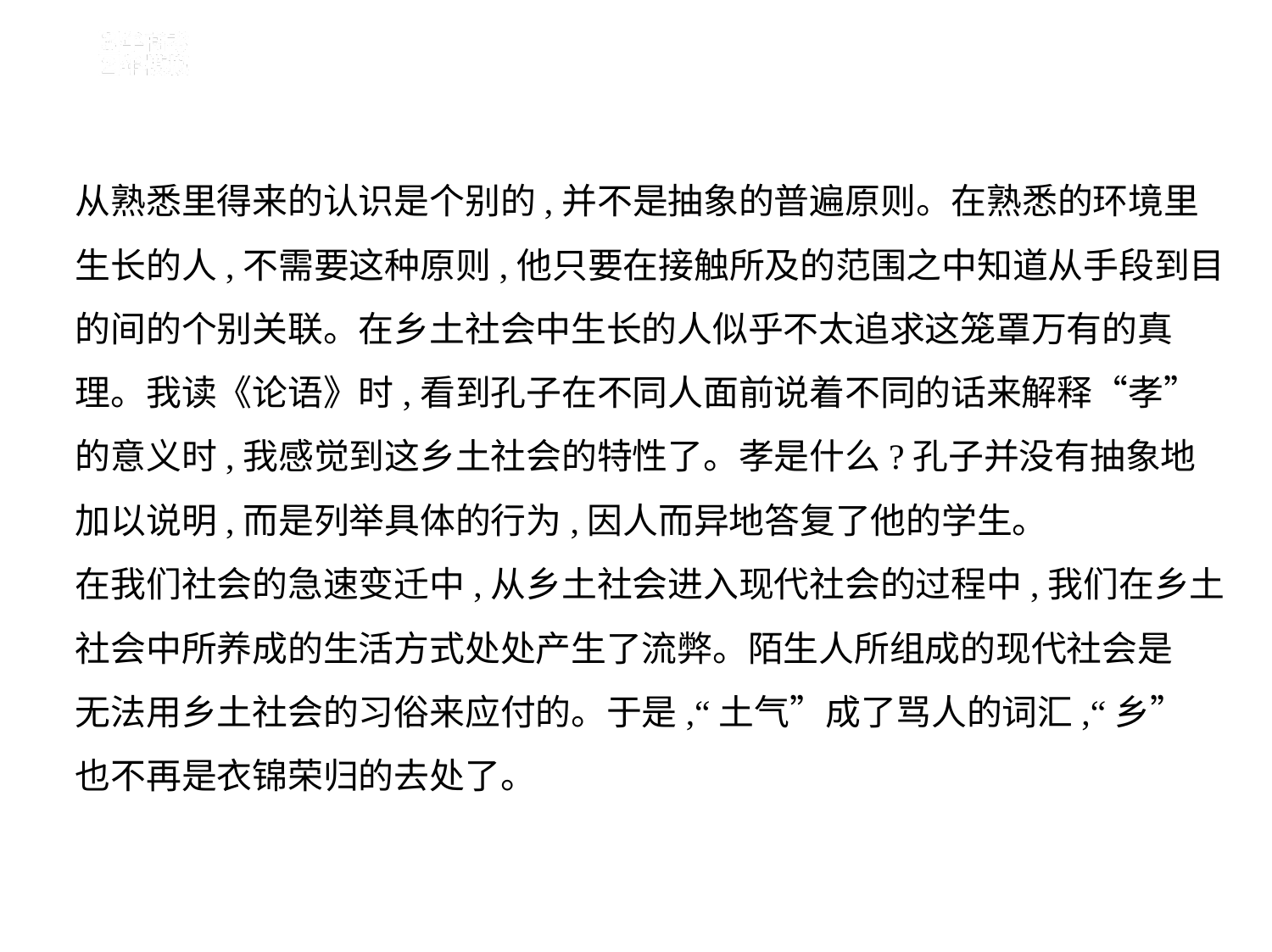

从熟悉里得来的认识是个别的,并不是抽象的普遍原则。在熟悉的环境里
生长的人,不需要这种原则,他只要在接触所及的范围之中知道从手段到目
的间的个别关联。在乡土社会中生长的人似乎不太追求这笼罩万有的真
理。我读《论语》时,看到孔子在不同人面前说着不同的话来解释“孝”
的意义时,我感觉到这乡土社会的特性了。孝是什么?孔子并没有抽象地
加以说明,而是列举具体的行为,因人而异地答复了他的学生。
在我们社会的急速变迁中,从乡土社会进入现代社会的过程中,我们在乡土
社会中所养成的生活方式处处产生了流弊。陌生人所组成的现代社会是
无法用乡土社会的习俗来应付的。于是,“土气”成了骂人的词汇,“乡”
也不再是衣锦荣归的去处了。